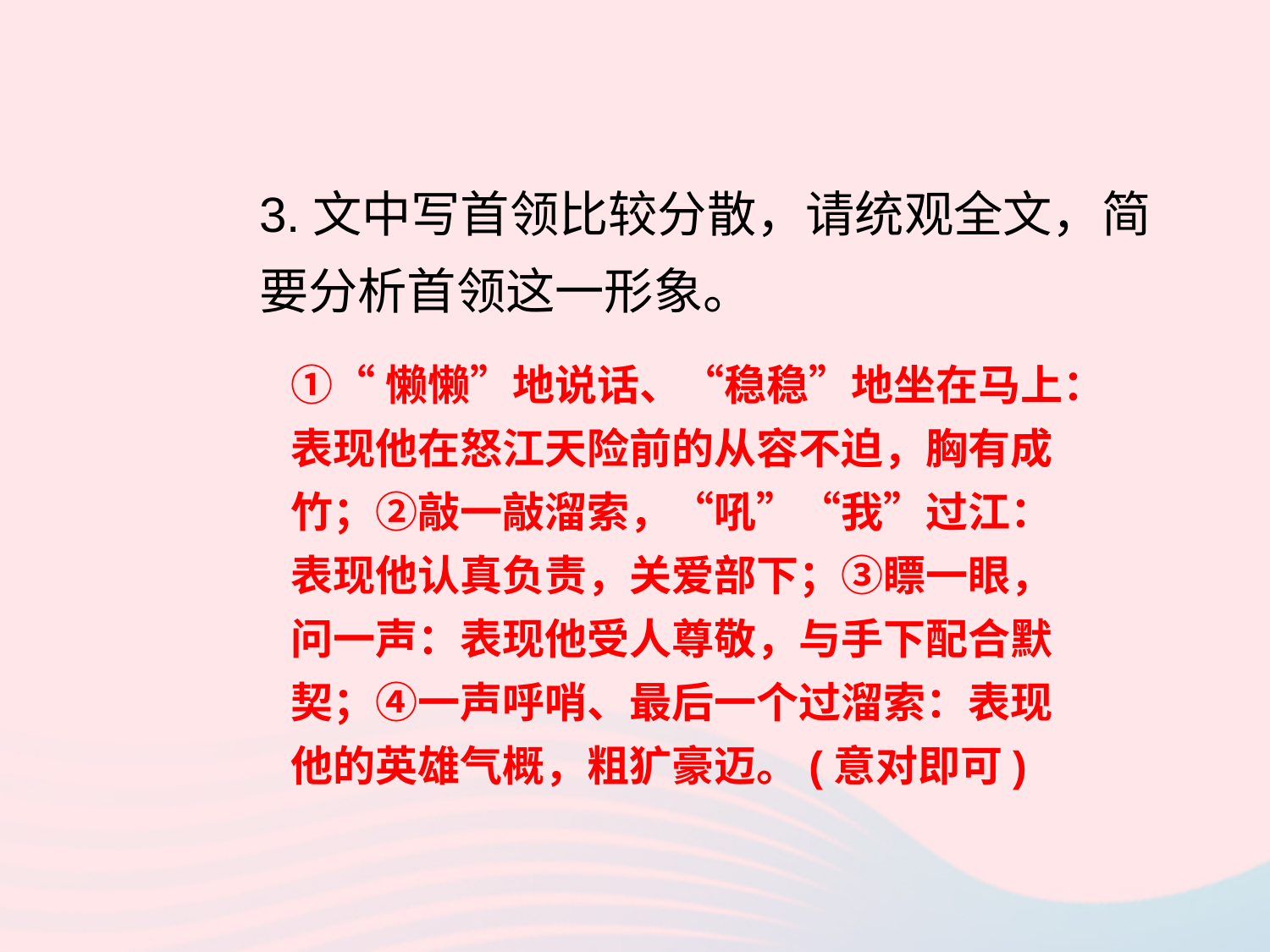

3.文中写首领比较分散，请统观全文，简要分析首领这一形象。
①“懒懒”地说话、“稳稳”地坐在马上：表现他在怒江天险前的从容不迫，胸有成竹；②敲一敲溜索，“吼”“我”过江：表现他认真负责，关爱部下；③瞟一眼，问一声：表现他受人尊敬，与手下配合默契；④一声呼哨、最后一个过溜索：表现他的英雄气概，粗犷豪迈。(意对即可)